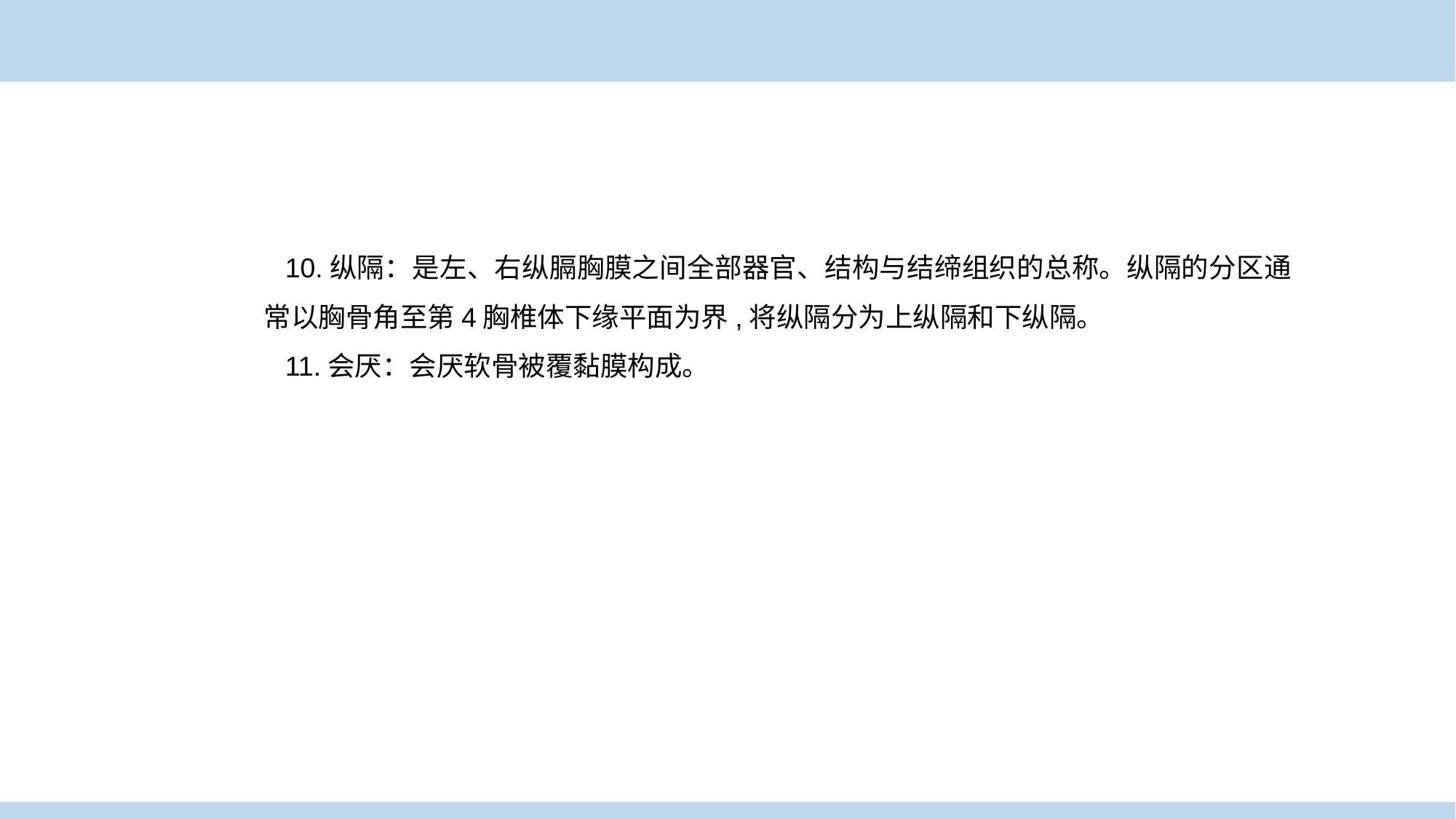

10.纵隔：是左、右纵膈胸膜之间全部器官、结构与结缔组织的总称。纵隔的分区通常以胸骨角至第4胸椎体下缘平面为界,将纵隔分为上纵隔和下纵隔。
11.会厌：会厌软骨被覆黏膜构成。